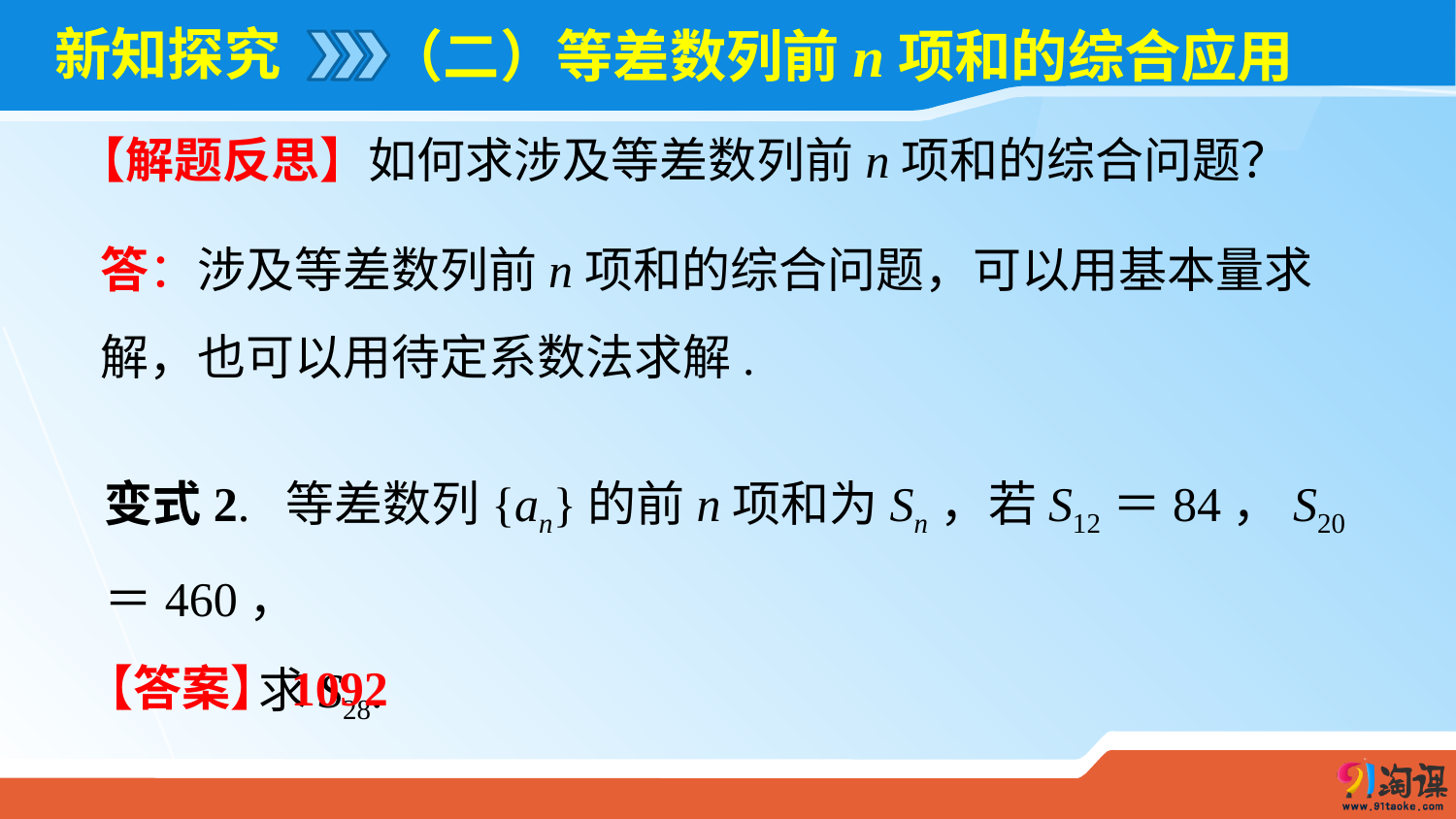

# 新知探究
（二）等差数列前n项和的综合应用
【解题反思】如何求涉及等差数列前n项和的综合问题？
答：涉及等差数列前n项和的综合问题，可以用基本量求解，也可以用待定系数法求解.

变式2.  等差数列{an}的前n项和为Sn，若S12＝84，S20＝460，
             求S28.
【答案】1092